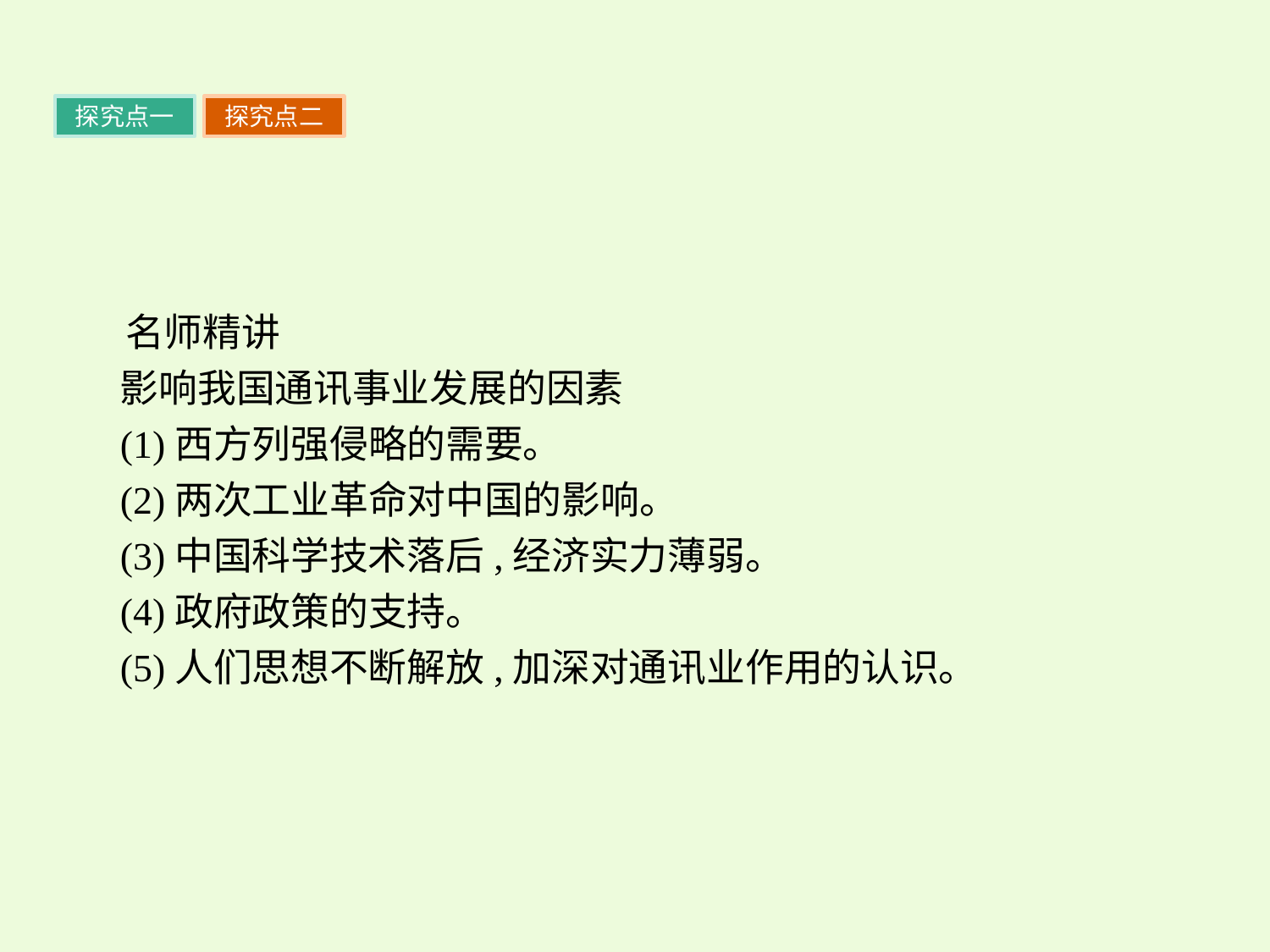

探究点一
探究点二
名师精讲
影响我国通讯事业发展的因素
(1)西方列强侵略的需要。
(2)两次工业革命对中国的影响。
(3)中国科学技术落后,经济实力薄弱。
(4)政府政策的支持。
(5)人们思想不断解放,加深对通讯业作用的认识。